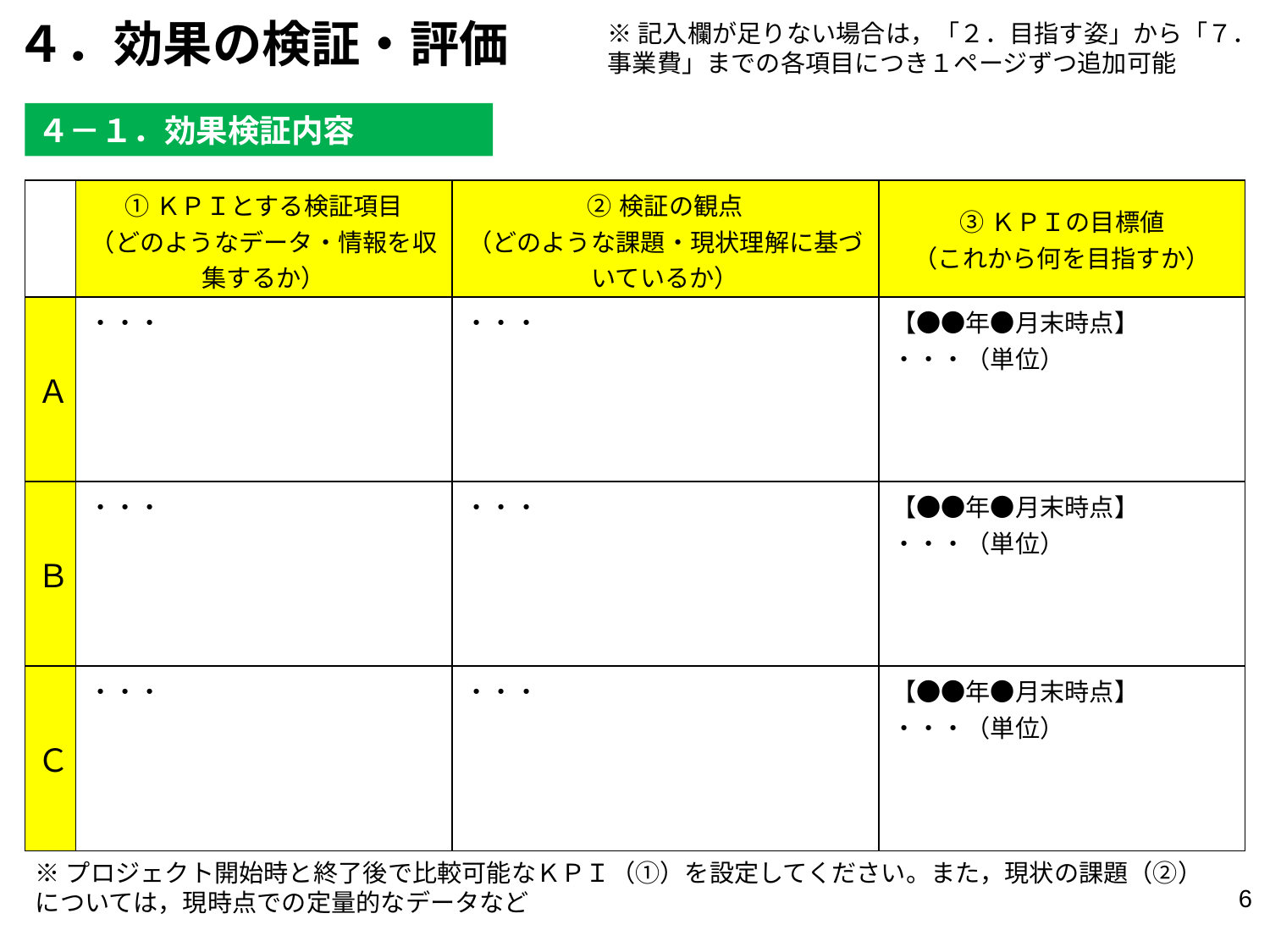

４．効果の検証・評価
※記入欄が足りない場合は，「２．目指す姿」から「７．事業費」までの各項目につき１ページずつ追加可能
４－１．効果検証内容
|  | ①ＫＰＩとする検証項目 （どのようなデータ・情報を収集するか） | ②検証の観点 （どのような課題・現状理解に基づいているか） | ③ＫＰＩの目標値 （これから何を目指すか） |
| --- | --- | --- | --- |
| Ａ | ・・・ | ・・・ | 【●●年●月末時点】 ・・・（単位） |
| Ｂ | ・・・ | ・・・ | 【●●年●月末時点】 ・・・（単位） |
| Ｃ | ・・・ | ・・・ | 【●●年●月末時点】 ・・・（単位） |
※プロジェクト開始時と終了後で比較可能なＫＰＩ（①）を設定してください。また，現状の課題（②）については，現時点での定量的なデータなど
6